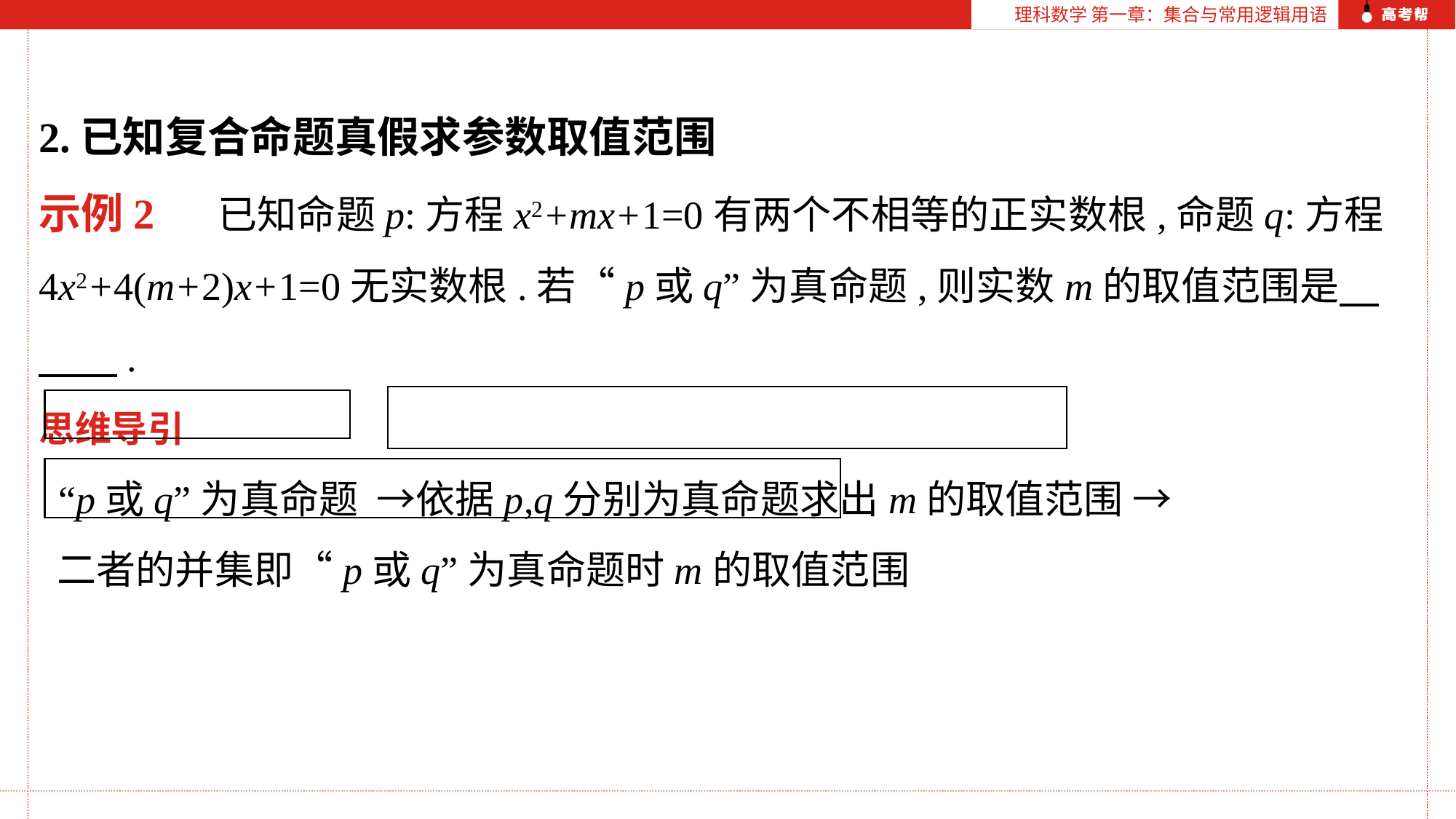

理科数学 第一章：集合与常用逻辑用语

2.已知复合命题真假求参数取值范围
示例2 　已知命题p:方程x2+mx+1=0有两个不相等的正实数根,命题q:方程4x2+4(m+2)x+1=0无实数根.若“p或q”为真命题,则实数m的取值范围是　　　.
思维导引
  “p或q”为真命题  →依据p,q分别为真命题求出m的取值范围 →
 二者的并集即“p或q”为真命题时m的取值范围